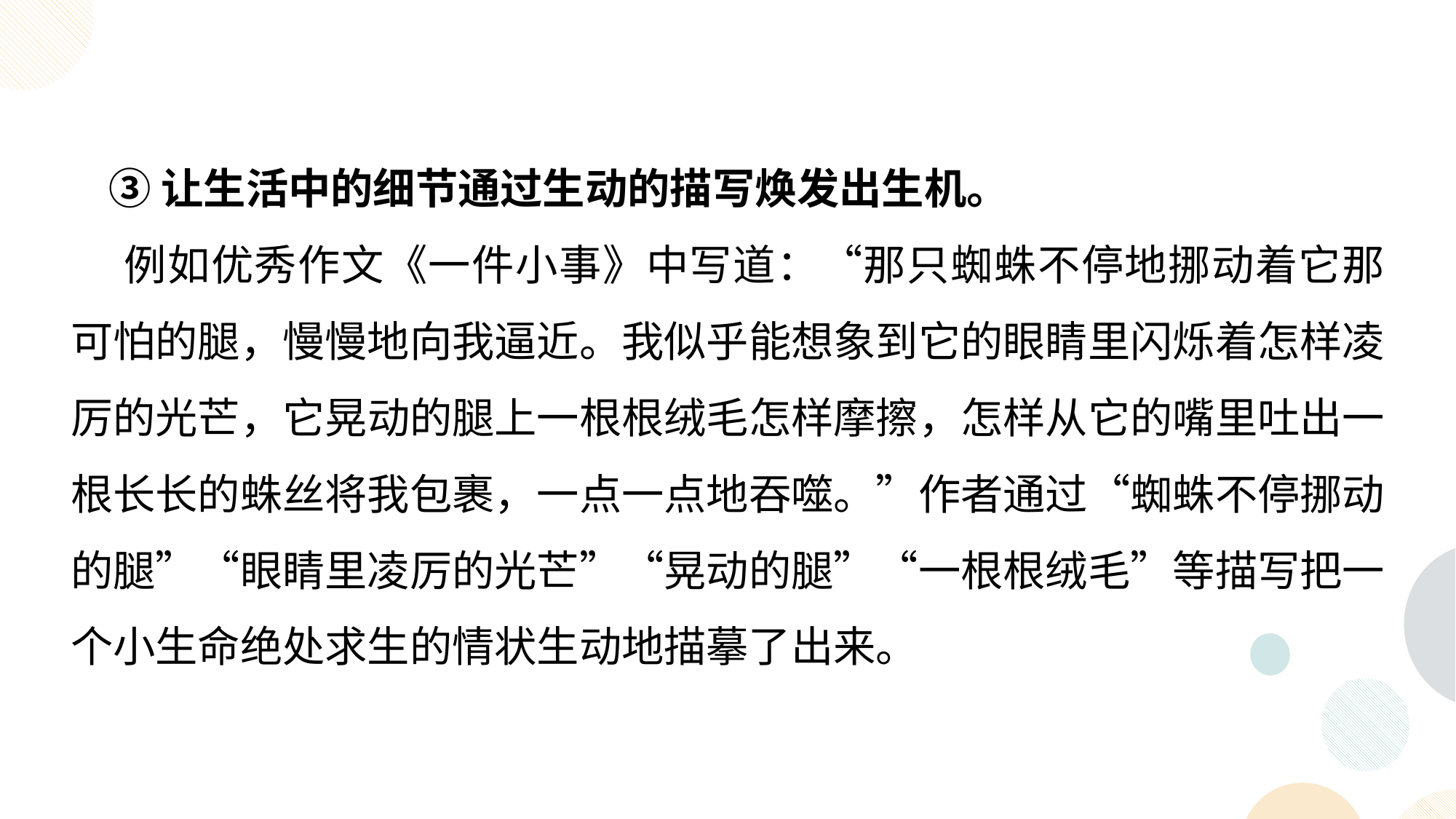

③让生活中的细节通过生动的描写焕发出生机。
    例如优秀作文《一件小事》中写道：“那只蜘蛛不停地挪动着它那可怕的腿，慢慢地向我逼近。我似乎能想象到它的眼睛里闪烁着怎样凌厉的光芒，它晃动的腿上一根根绒毛怎样摩擦，怎样从它的嘴里吐出一根长长的蛛丝将我包裹，一点一点地吞噬。”作者通过“蜘蛛不停挪动的腿”“眼睛里凌厉的光芒”“晃动的腿”“一根根绒毛”等描写把一个小生命绝处求生的情状生动地描摹了出来。